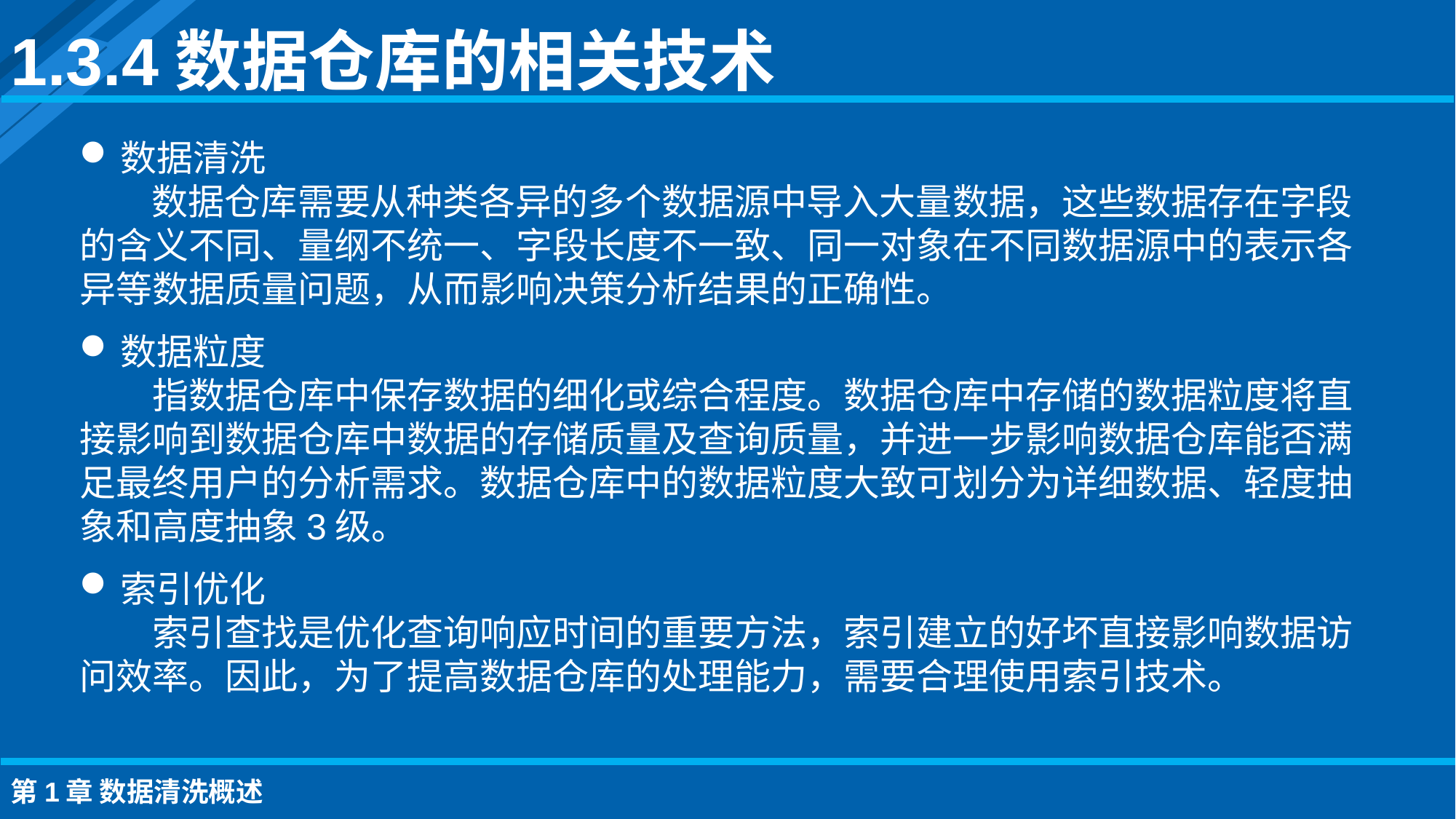

1.3.4数据仓库的相关技术

数据清洗
数据仓库需要从种类各异的多个数据源中导入大量数据，这些数据存在字段的含义不同、量纲不统一、字段长度不一致、同一对象在不同数据源中的表示各异等数据质量问题，从而影响决策分析结果的正确性。
数据粒度
指数据仓库中保存数据的细化或综合程度。数据仓库中存储的数据粒度将直接影响到数据仓库中数据的存储质量及查询质量，并进一步影响数据仓库能否满足最终用户的分析需求。数据仓库中的数据粒度大致可划分为详细数据、轻度抽象和高度抽象3级。

索引优化
索引查找是优化查询响应时间的重要方法，索引建立的好坏直接影响数据访问效率。因此，为了提高数据仓库的处理能力，需要合理使用索引技术。

第1章 数据清洗概述